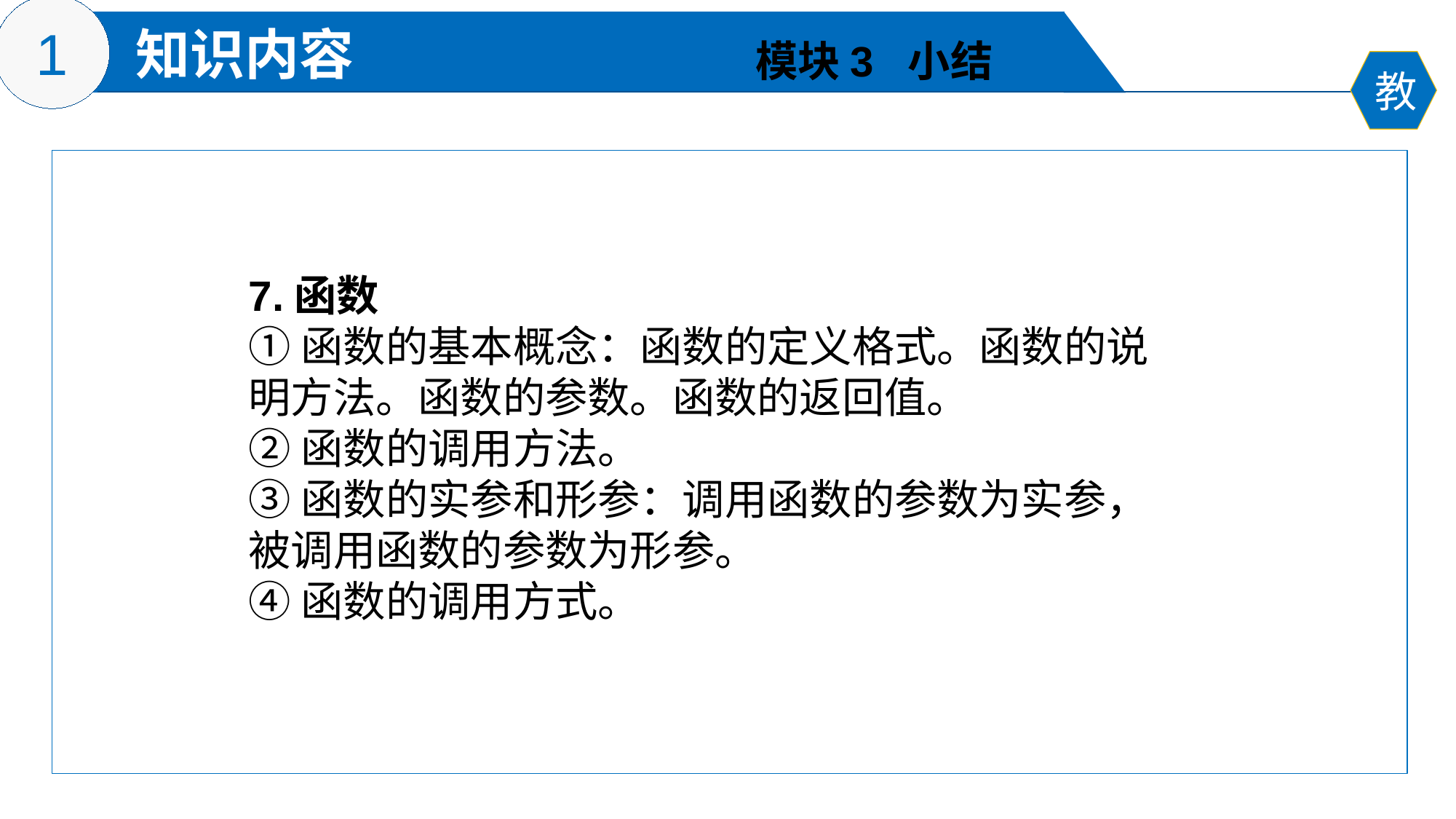

模块3  小结
7.函数
①函数的基本概念：函数的定义格式。函数的说明方法。函数的参数。函数的返回值。
②函数的调用方法。
③函数的实参和形参：调用函数的参数为实参，被调用函数的参数为形参。
④函数的调用方式。